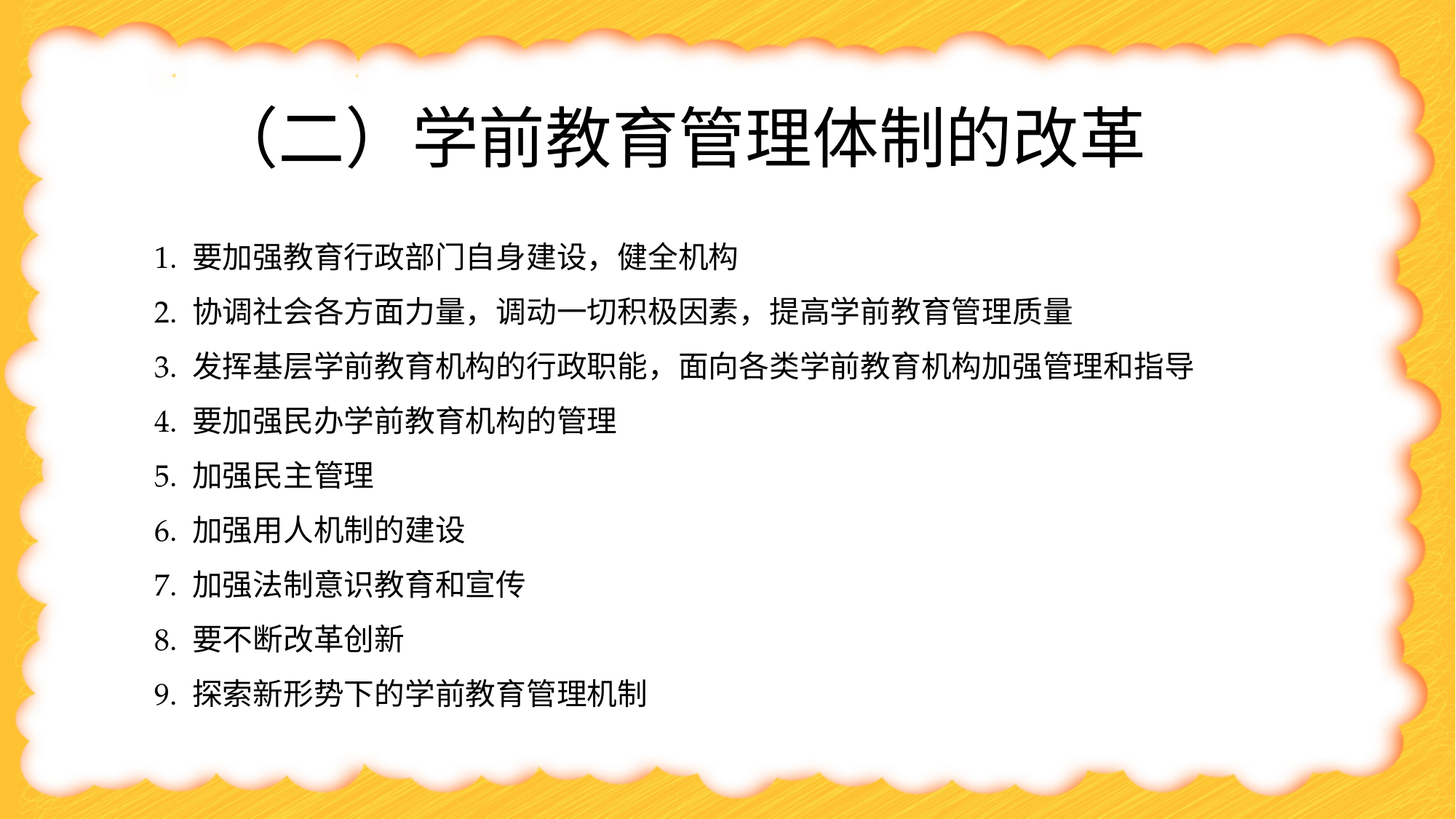

（二）学前教育管理体制的改革
1. 要加强教育行政部门自身建设，健全机构
2. 协调社会各方面力量，调动一切积极因素，提高学前教育管理质量
3. 发挥基层学前教育机构的行政职能，面向各类学前教育机构加强管理和指导
4. 要加强民办学前教育机构的管理
5. 加强民主管理
6. 加强用人机制的建设
7. 加强法制意识教育和宣传
8. 要不断改革创新
9. 探索新形势下的学前教育管理机制